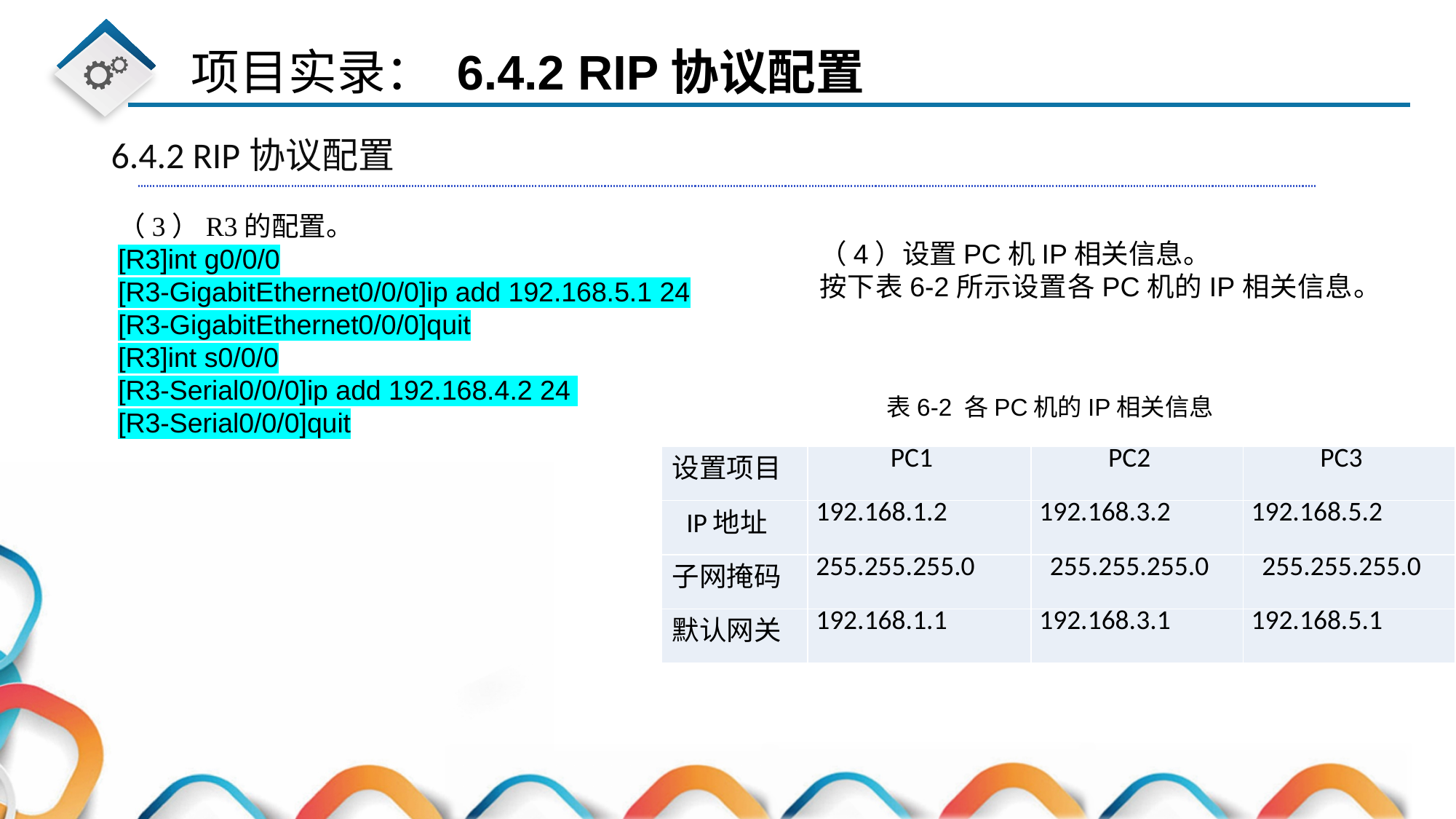

6.4.2 RIP协议配置

（3）R3的配置。
[R3]int g0/0/0
[R3-GigabitEthernet0/0/0]ip add 192.168.5.1 24
[R3-GigabitEthernet0/0/0]quit
[R3]int s0/0/0
[R3-Serial0/0/0]ip add 192.168.4.2 24
[R3-Serial0/0/0]quit
（4）设置PC机IP相关信息。
按下表6-2所示设置各PC机的IP相关信息。

表6-2 各PC机的IP相关信息
| 设置项目 | PC1 | PC2 | PC3 |
| --- | --- | --- | --- |
| IP地址 | 192.168.1.2 | 192.168.3.2 | 192.168.5.2 |
| 子网掩码 | 255.255.255.0 | 255.255.255.0 | 255.255.255.0 |
| 默认网关 | 192.168.1.1 | 192.168.3.1 | 192.168.5.1 |